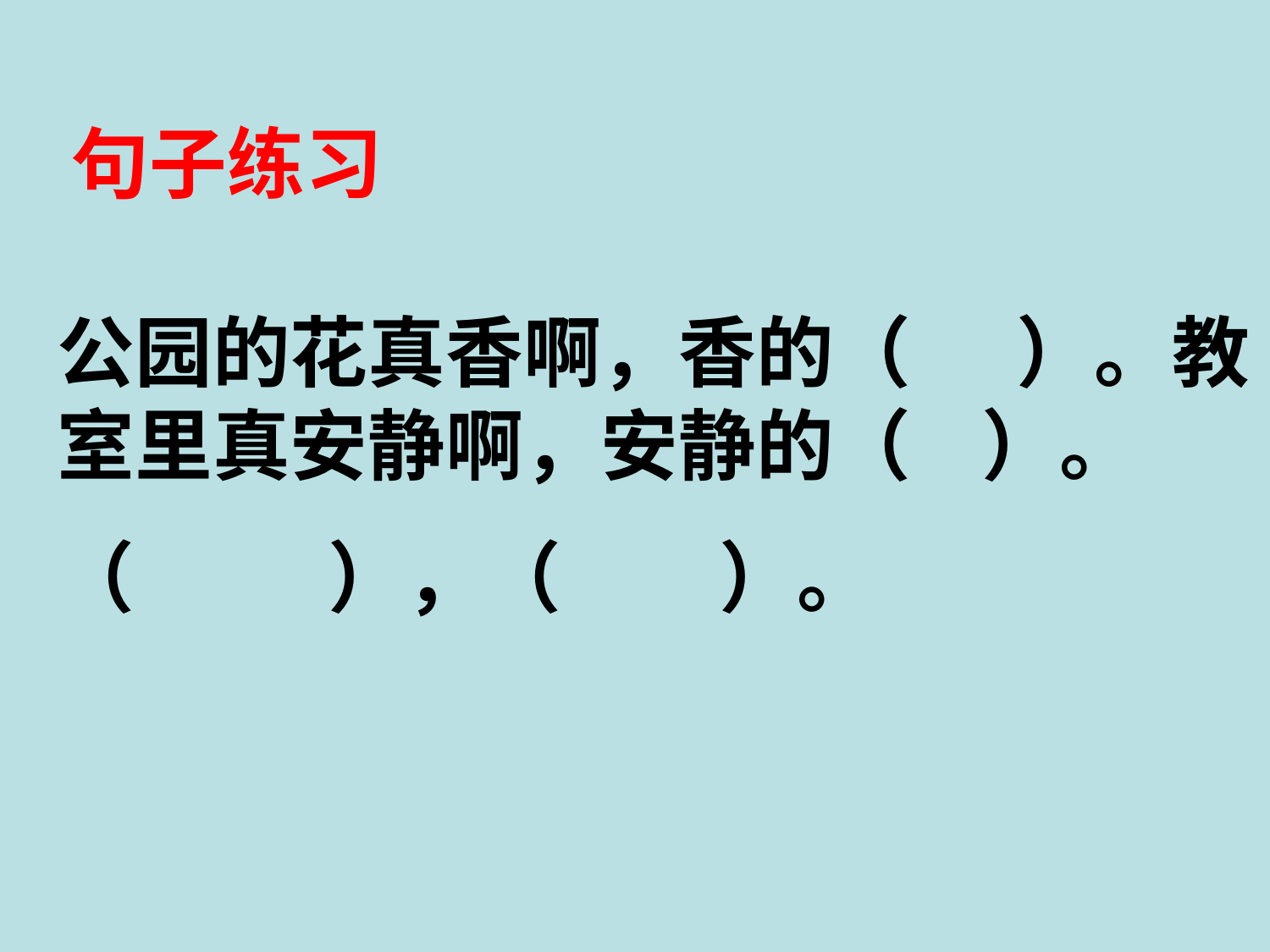

句子练习
公园的花真香啊，香的（      ）。教室里真安静啊，安静的（    ）。
（           ），（         ）。